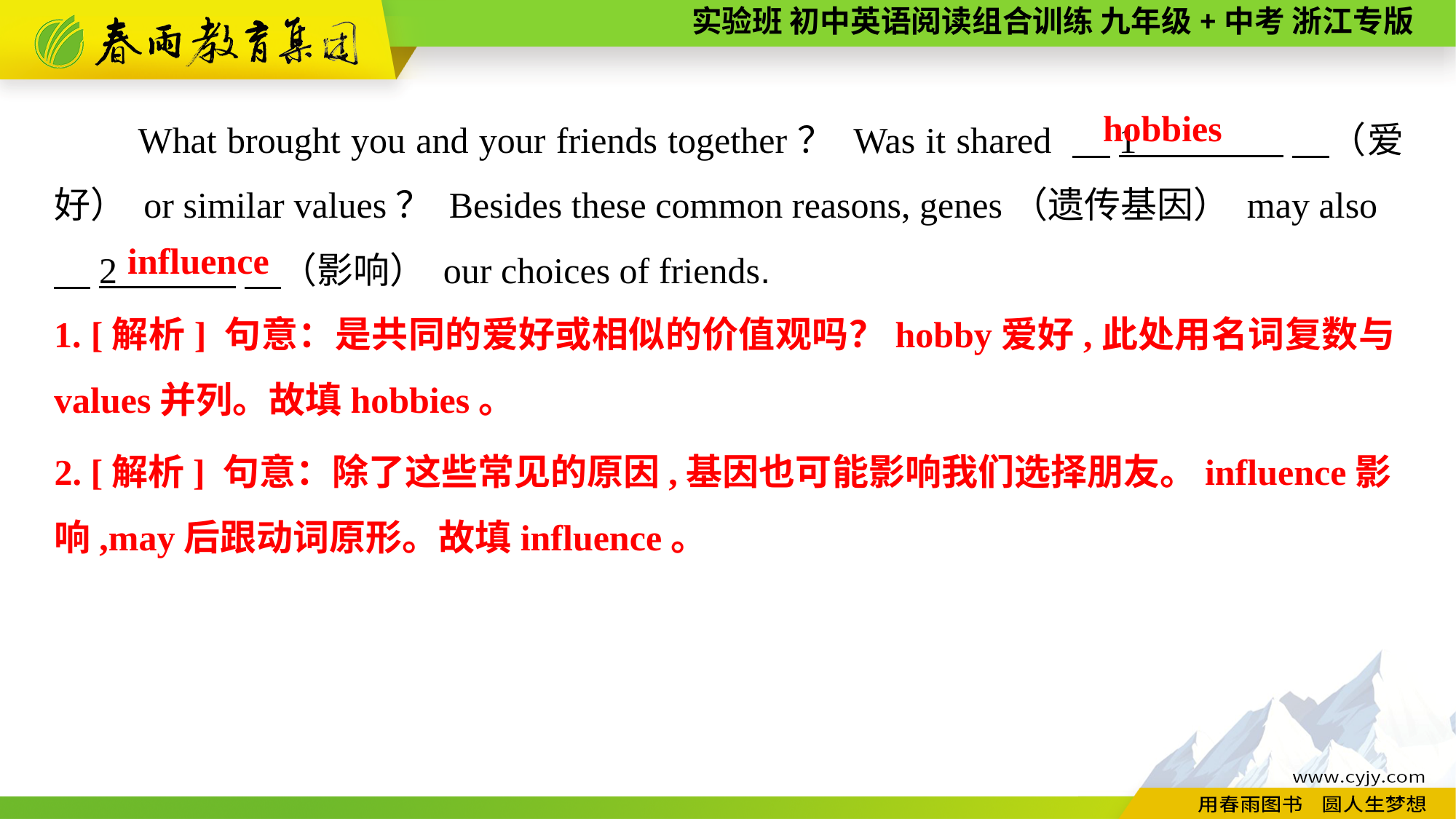

What brought you and your friends together？ Was it shared 　1              　（爱好） or similar values？ Besides these common reasons, genes（遗传基因） may also
　2             　（影响） our choices of friends.
hobbies
influence
1. [解析] 句意：是共同的爱好或相似的价值观吗？hobby爱好,此处用名词复数与values并列。故填hobbies。
2. [解析] 句意：除了这些常见的原因,基因也可能影响我们选择朋友。influence影
响,may后跟动词原形。故填influence。